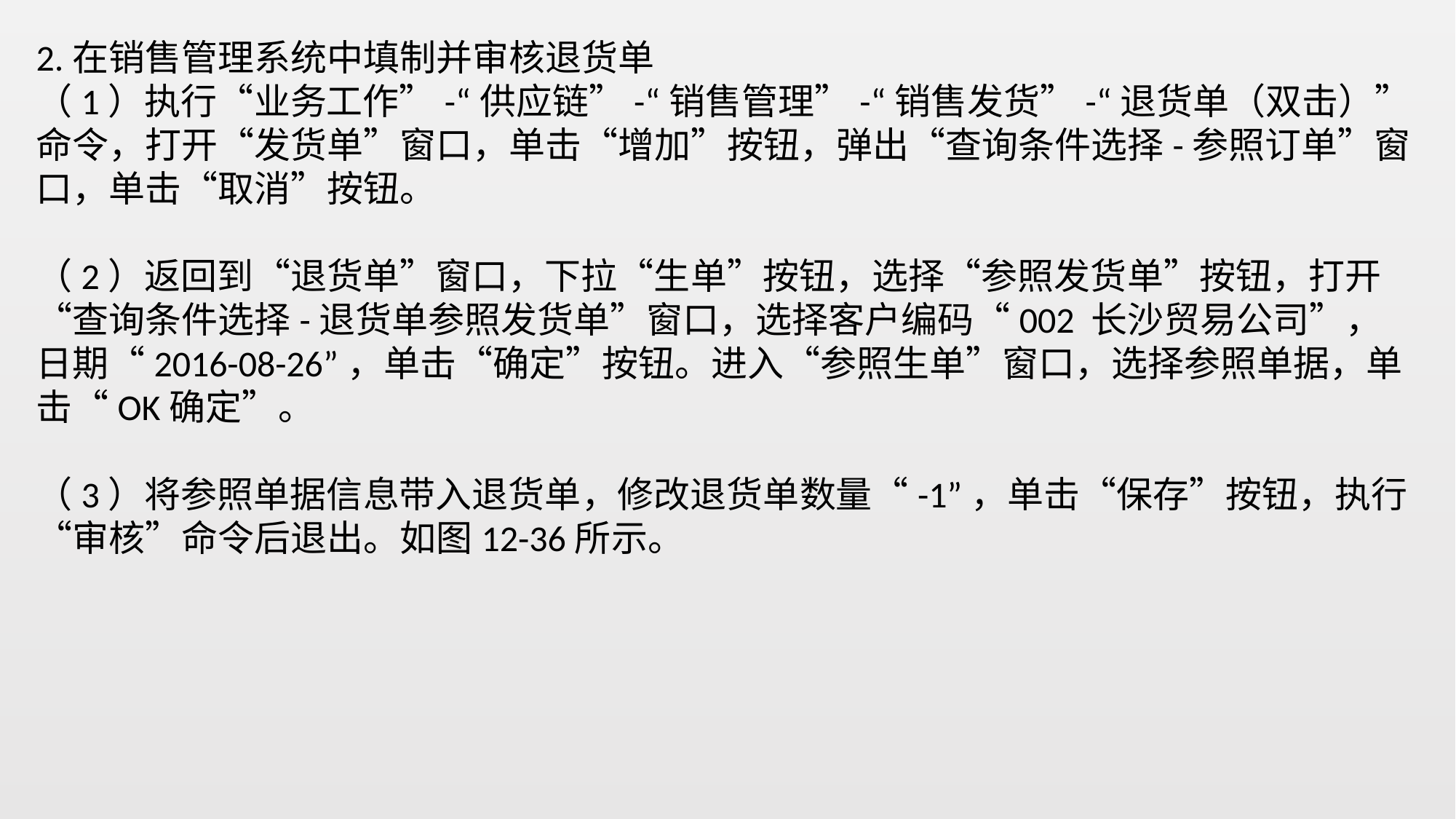

2.在销售管理系统中填制并审核退货单
（1）执行“业务工作”-“供应链”-“销售管理”-“销售发货”-“退货单（双击）”命令，打开“发货单”窗口，单击“增加”按钮，弹出“查询条件选择-参照订单”窗口，单击“取消”按钮。

（2）返回到“退货单”窗口，下拉“生单”按钮，选择“参照发货单”按钮，打开“查询条件选择-退货单参照发货单”窗口，选择客户编码“002 长沙贸易公司”，日期“2016-08-26”，单击“确定”按钮。进入“参照生单”窗口，选择参照单据，单击“OK确定”。

（3）将参照单据信息带入退货单，修改退货单数量“-1”，单击“保存”按钮，执行“审核”命令后退出。如图12-36所示。